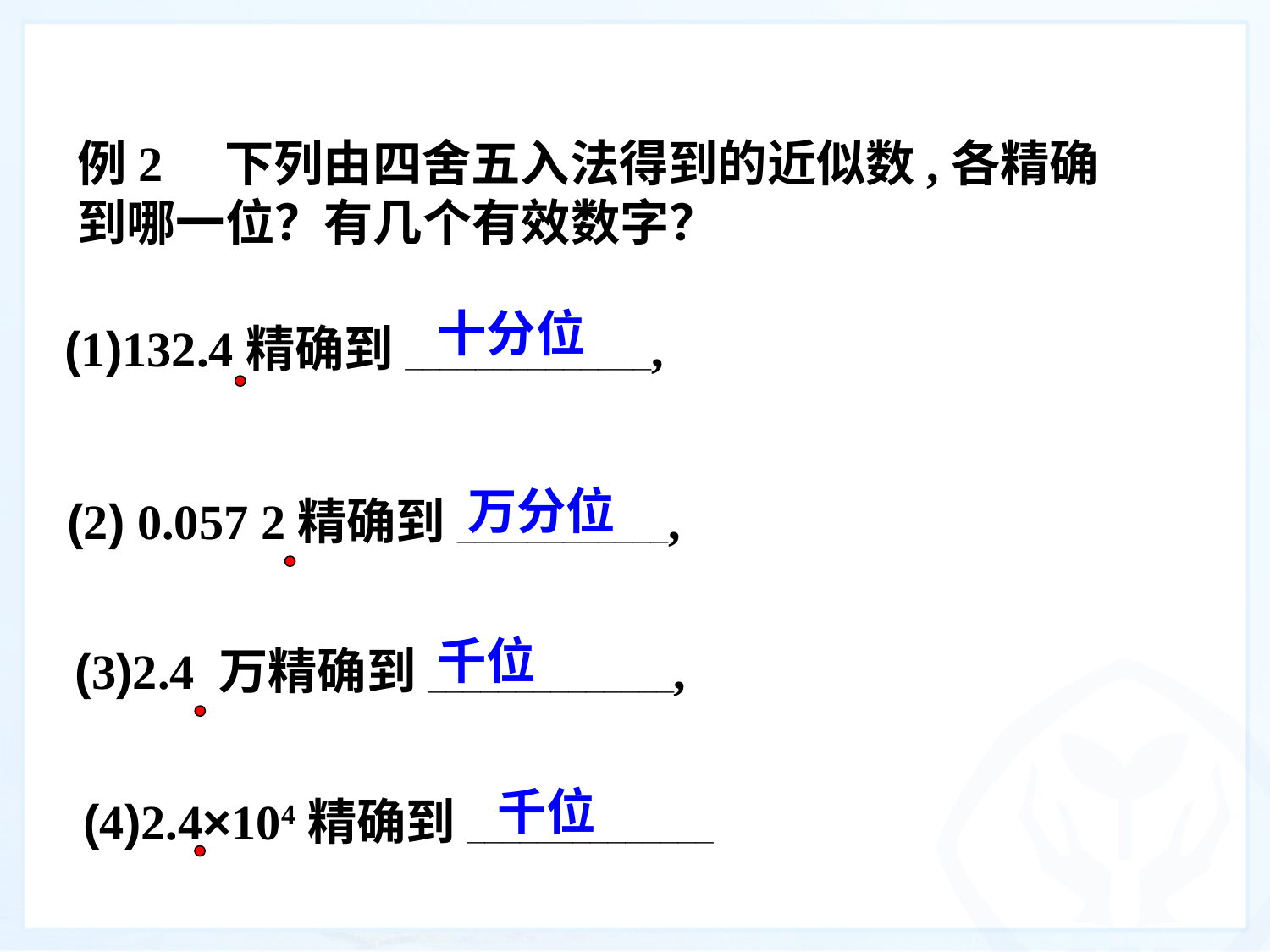

例2　下列由四舍五入法得到的近似数,各精确到哪一位？有几个有效数字？
十分位
(1)132.4精确到______________,

万分位
(2) 0.057 2精确到____________,

千位
(3)2.4 万精确到______________,

千位
(4)2.4×104精确到______________